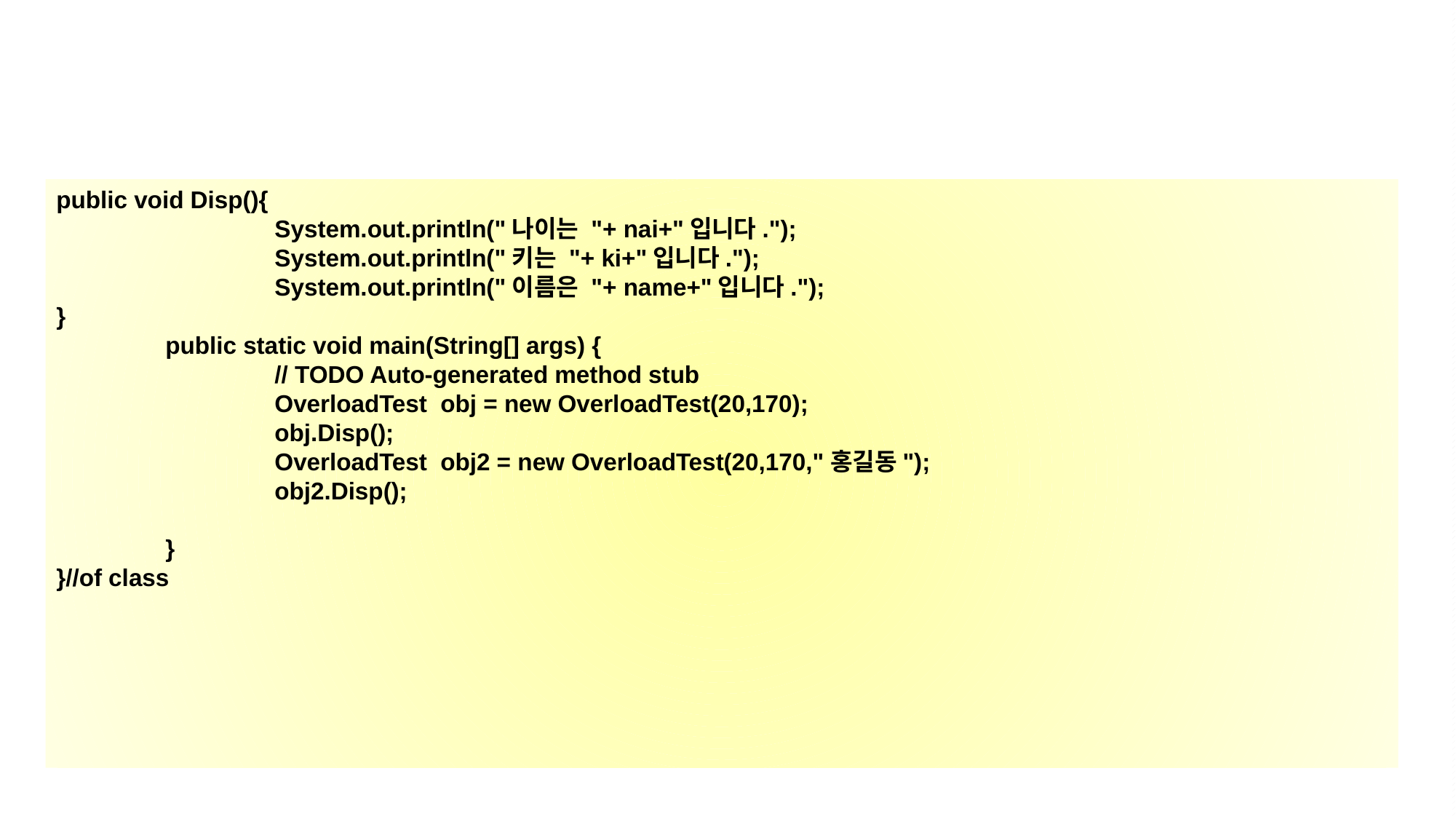

public void Disp(){
		System.out.println("나이는 "+ nai+"입니다.");
		System.out.println("키는 "+ ki+"입니다.");
		System.out.println("이름은 "+ name+"입니다.");
}
	public static void main(String[] args) {
		// TODO Auto-generated method stub
		OverloadTest  obj = new OverloadTest(20,170);
		obj.Disp();
		OverloadTest  obj2 = new OverloadTest(20,170,"홍길동");
		obj2.Disp();

	}
}//of class